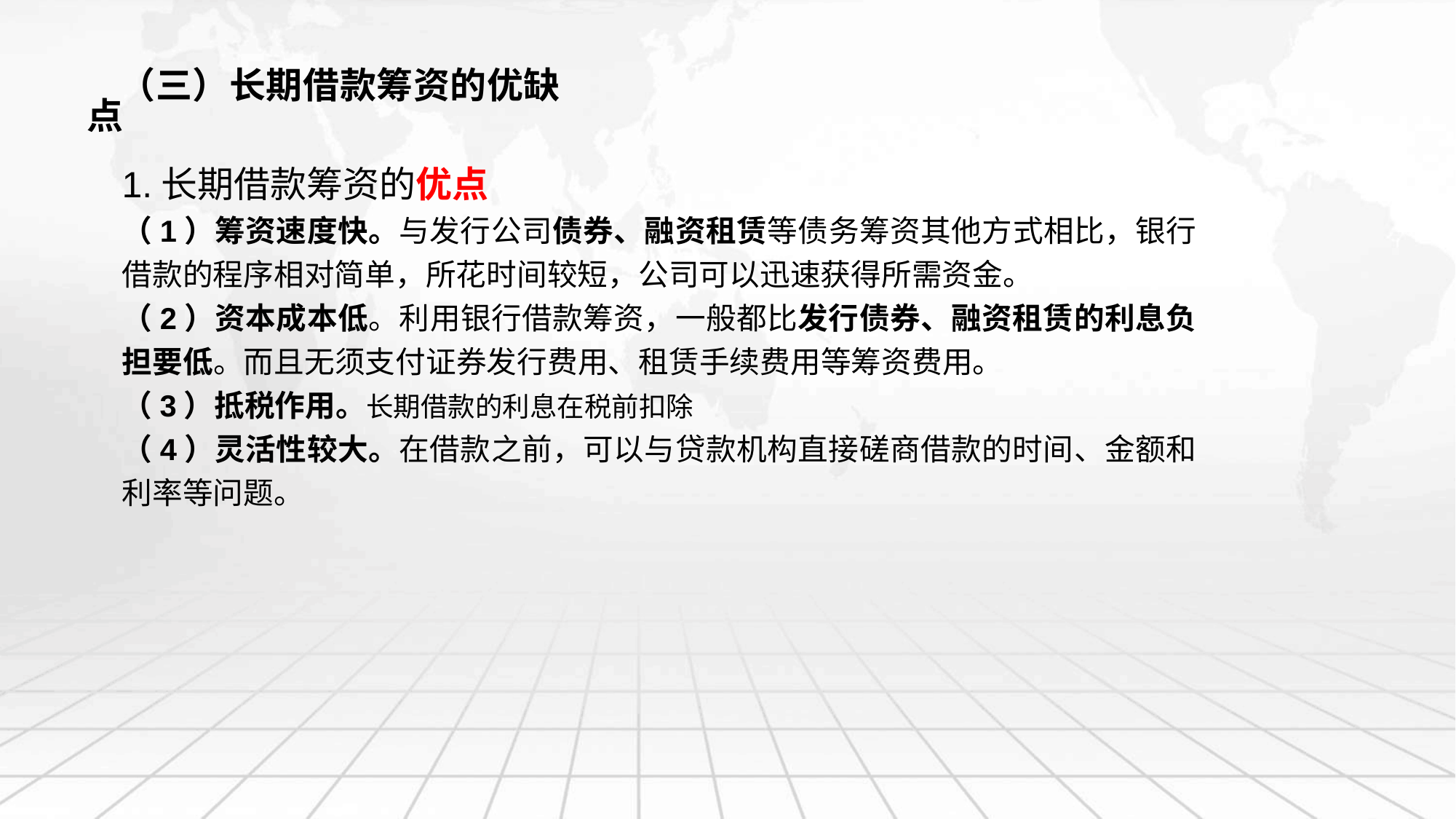

（三）长期借款筹资的优缺点
1.长期借款筹资的优点
（1）筹资速度快。与发行公司债券、融资租赁等债务筹资其他方式相比，银行借款的程序相对简单，所花时间较短，公司可以迅速获得所需资金。
（2）资本成本低。利用银行借款筹资，一般都比发行债券、融资租赁的利息负担要低。而且无须支付证券发行费用、租赁手续费用等筹资费用。
（3）抵税作用。长期借款的利息在税前扣除
（4）灵活性较大。在借款之前，可以与贷款机构直接磋商借款的时间、金额和利率等问题。